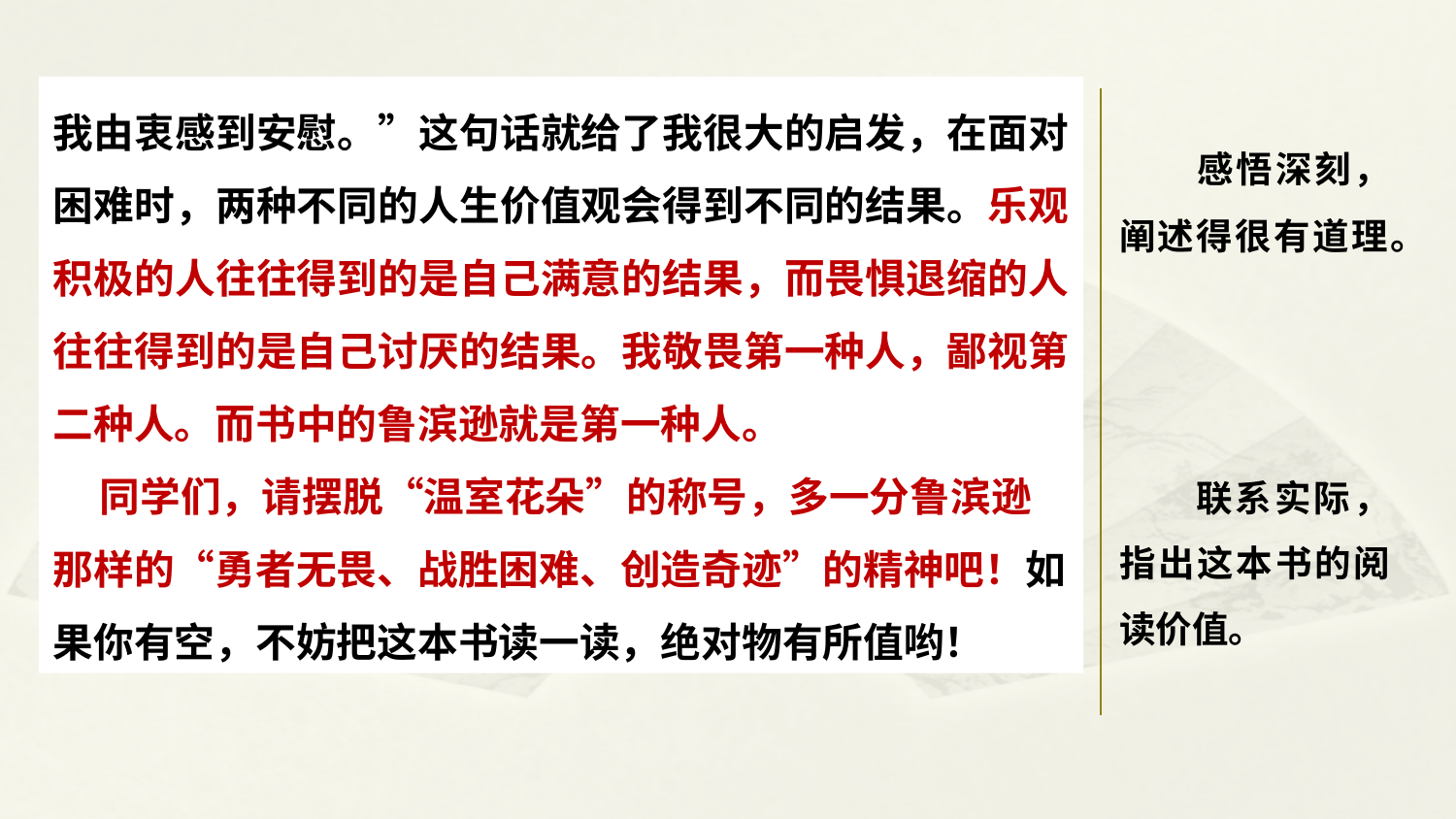

我由衷感到安慰。”这句话就给了我很大的启发，在面对困难时，两种不同的人生价值观会得到不同的结果。乐观积极的人往往得到的是自己满意的结果，而畏惧退缩的人往往得到的是自己讨厌的结果。我敬畏第一种人，鄙视第二种人。而书中的鲁滨逊就是第一种人。
    同学们，请摆脱“温室花朵”的称号，多一分鲁滨逊那样的“勇者无畏、战胜困难、创造奇迹”的精神吧！如果你有空，不妨把这本书读一读，绝对物有所值哟！
  感悟深刻，阐述得很有道理。

  联系实际，指出这本书的阅读价值。